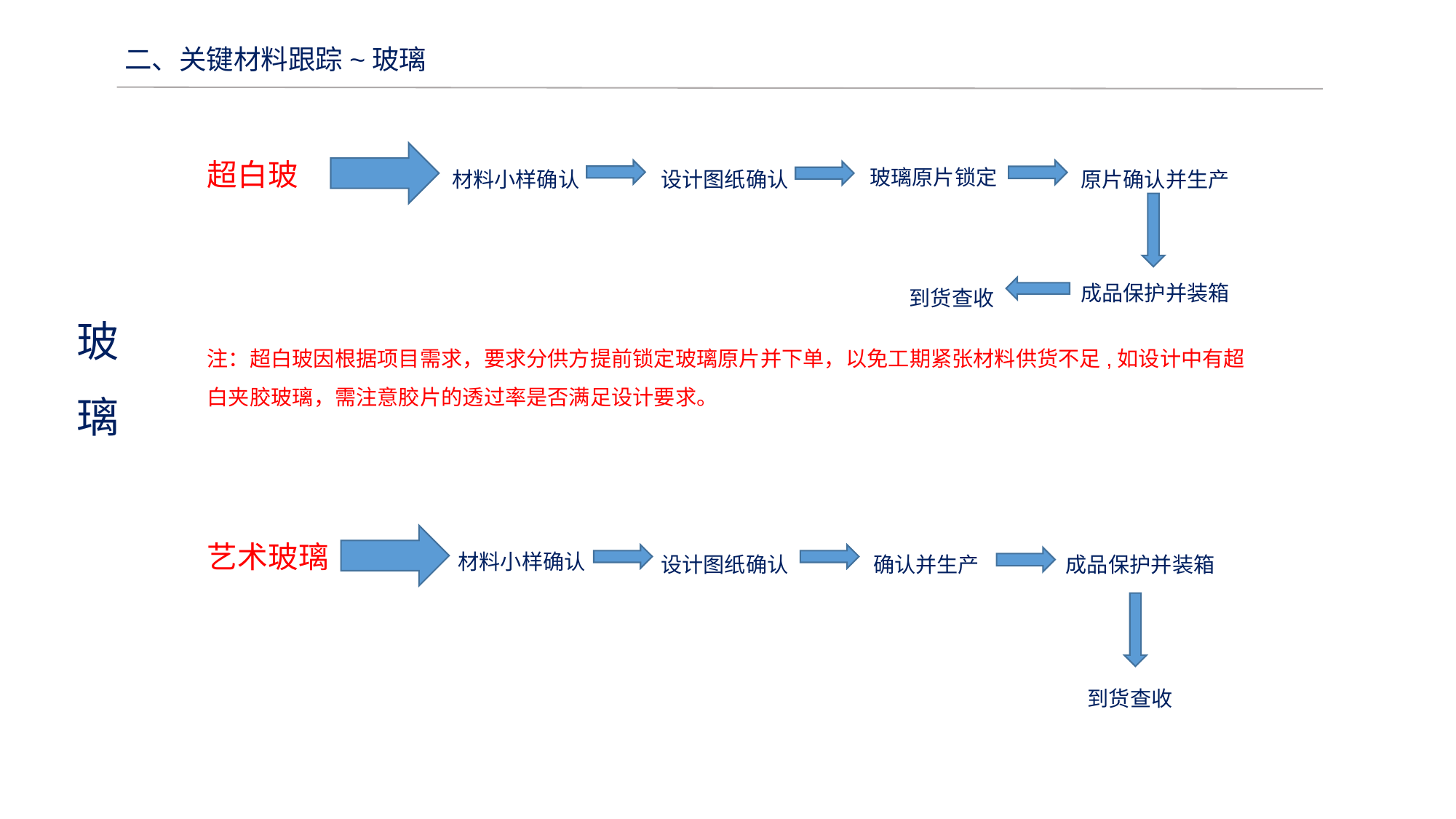

二、关键材料跟踪~玻璃

玻璃原片锁定
设计图纸确认
原片确认并生产
超白玻
材料小样确认

成品保护并装箱
到货查收

玻

璃
注：超白玻因根据项目需求，要求分供方提前锁定玻璃原片并下单，以免工期紧张材料供货不足,如设计中有超白夹胶玻璃，需注意胶片的透过率是否满足设计要求。

材料小样确认
艺术玻璃
设计图纸确认
确认并生产
成品保护并装箱

到货查收